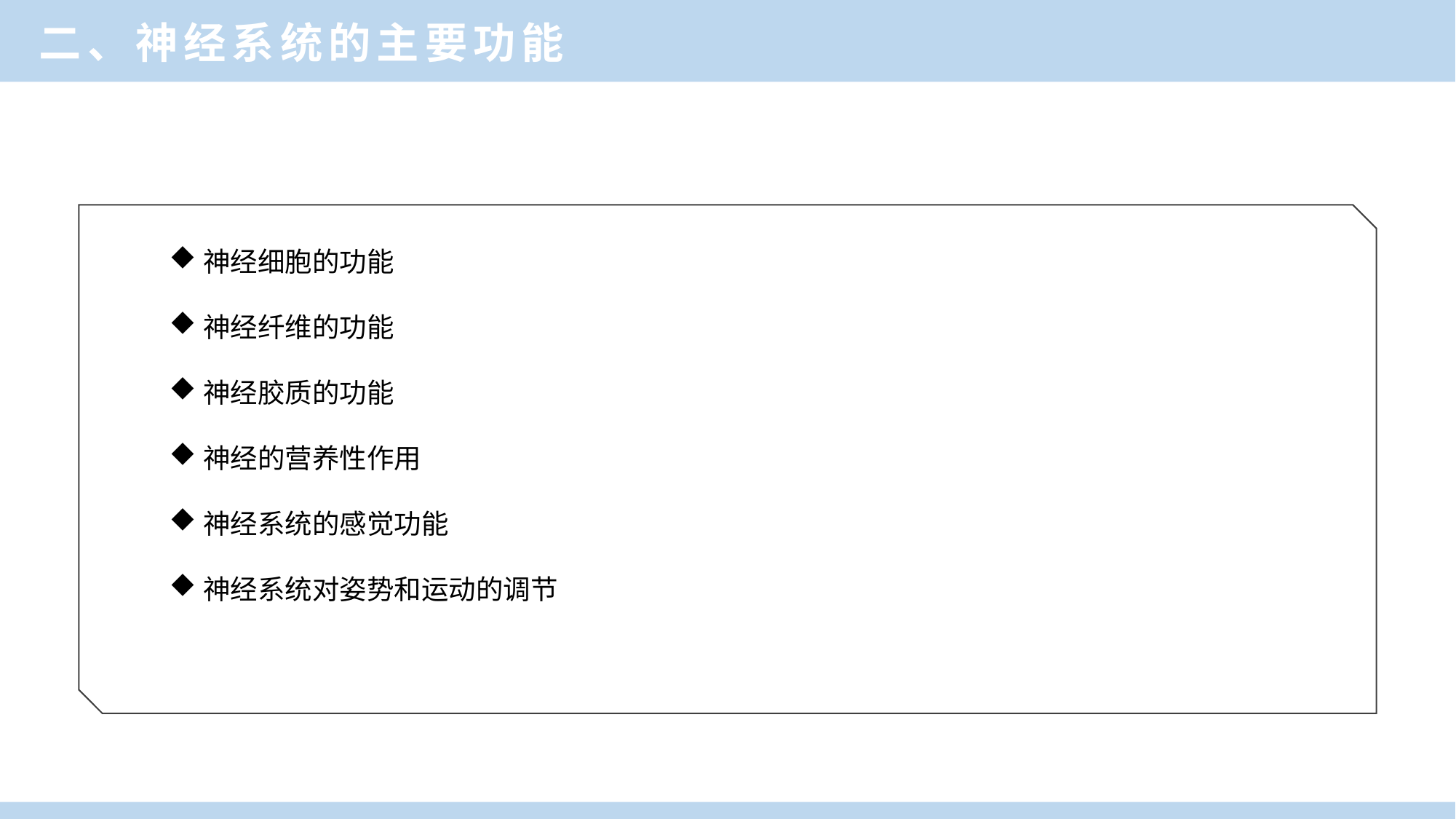

二、神经系统的主要功能

神经细胞的功能
神经纤维的功能
神经胶质的功能
神经的营养性作用
神经系统的感觉功能
神经系统对姿势和运动的调节